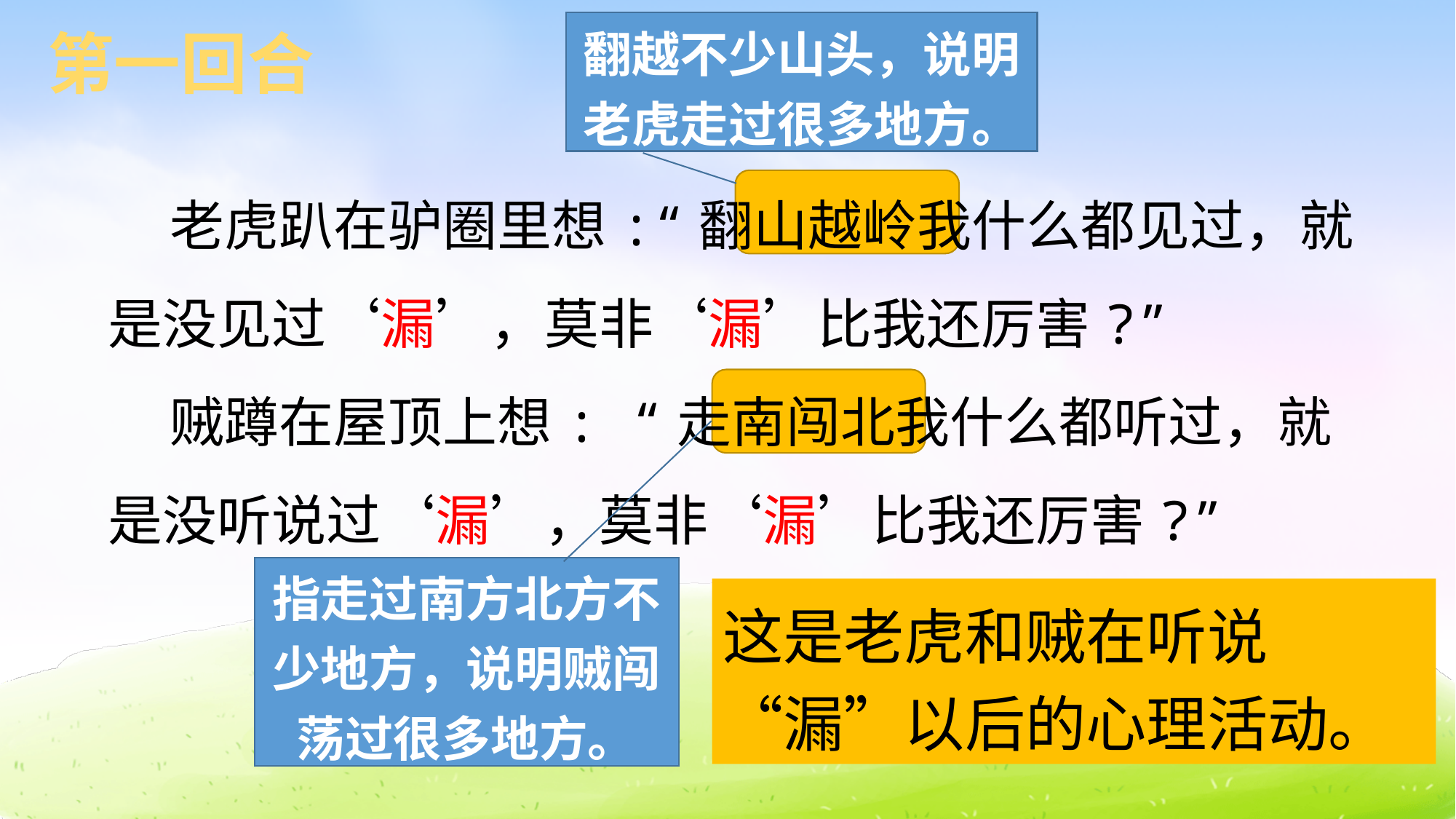

翻越不少山头，说明老虎走过很多地方。
第一回合
    老虎趴在驴圈里想:“翻山越岭我什么都见过，就是没见过‘漏’，莫非‘漏’比我还厉害?”
    贼蹲在屋顶上想: “走南闯北我什么都听过，就是没听说过‘漏’，莫非‘漏’比我还厉害?”

指走过南方北方不少地方，说明贼闯荡过很多地方。
这是老虎和贼在听说“漏”以后的心理活动。